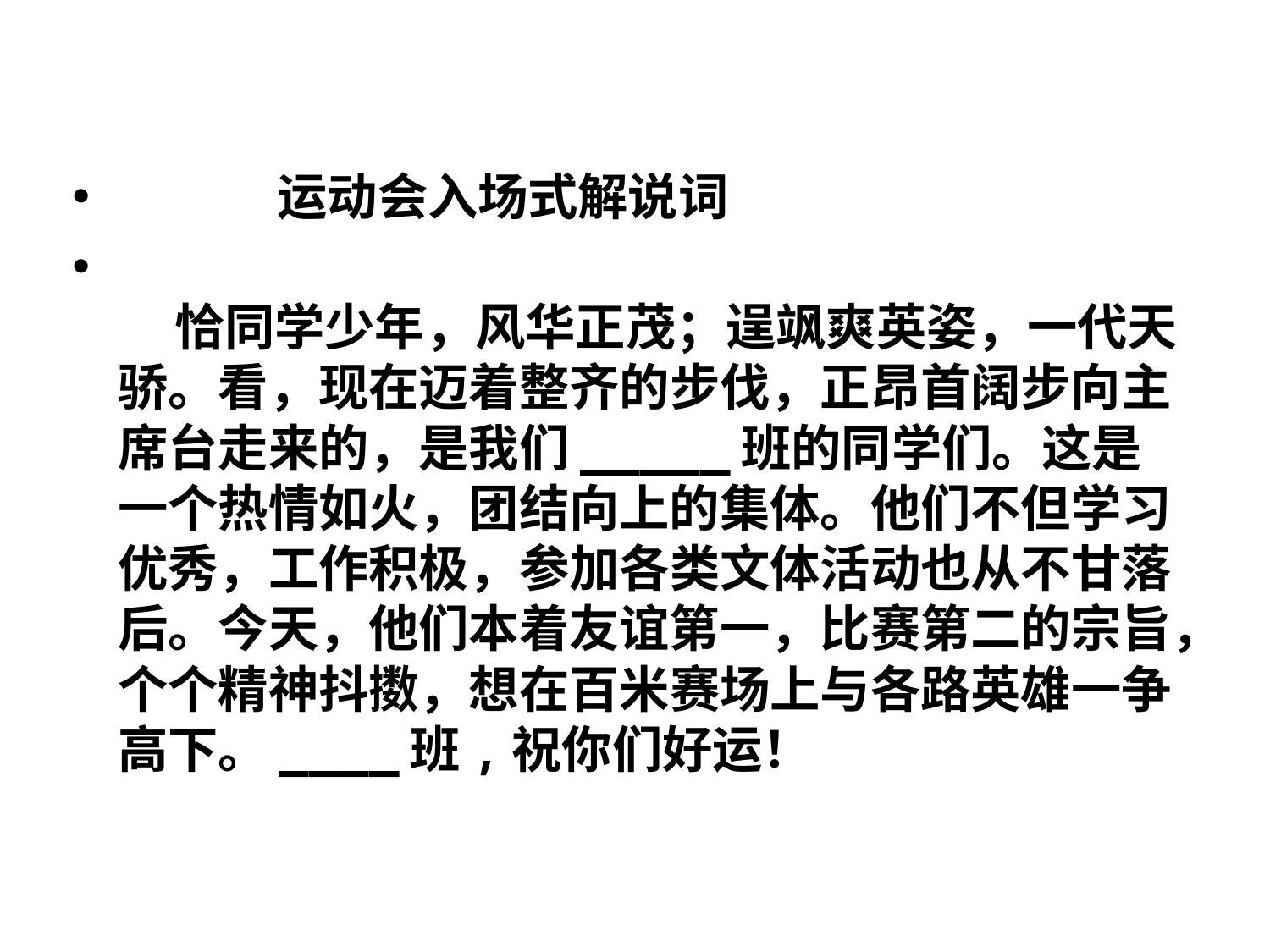

运动会入场式解说词
    恰同学少年，风华正茂；逞飒爽英姿，一代天骄。看，现在迈着整齐的步伐，正昂首阔步向主席台走来的，是我们_____班的同学们。这是一个热情如火，团结向上的集体。他们不但学习优秀，工作积极，参加各类文体活动也从不甘落后。今天，他们本着友谊第一，比赛第二的宗旨，个个精神抖擞，想在百米赛场上与各路英雄一争高下。____班,祝你们好运！